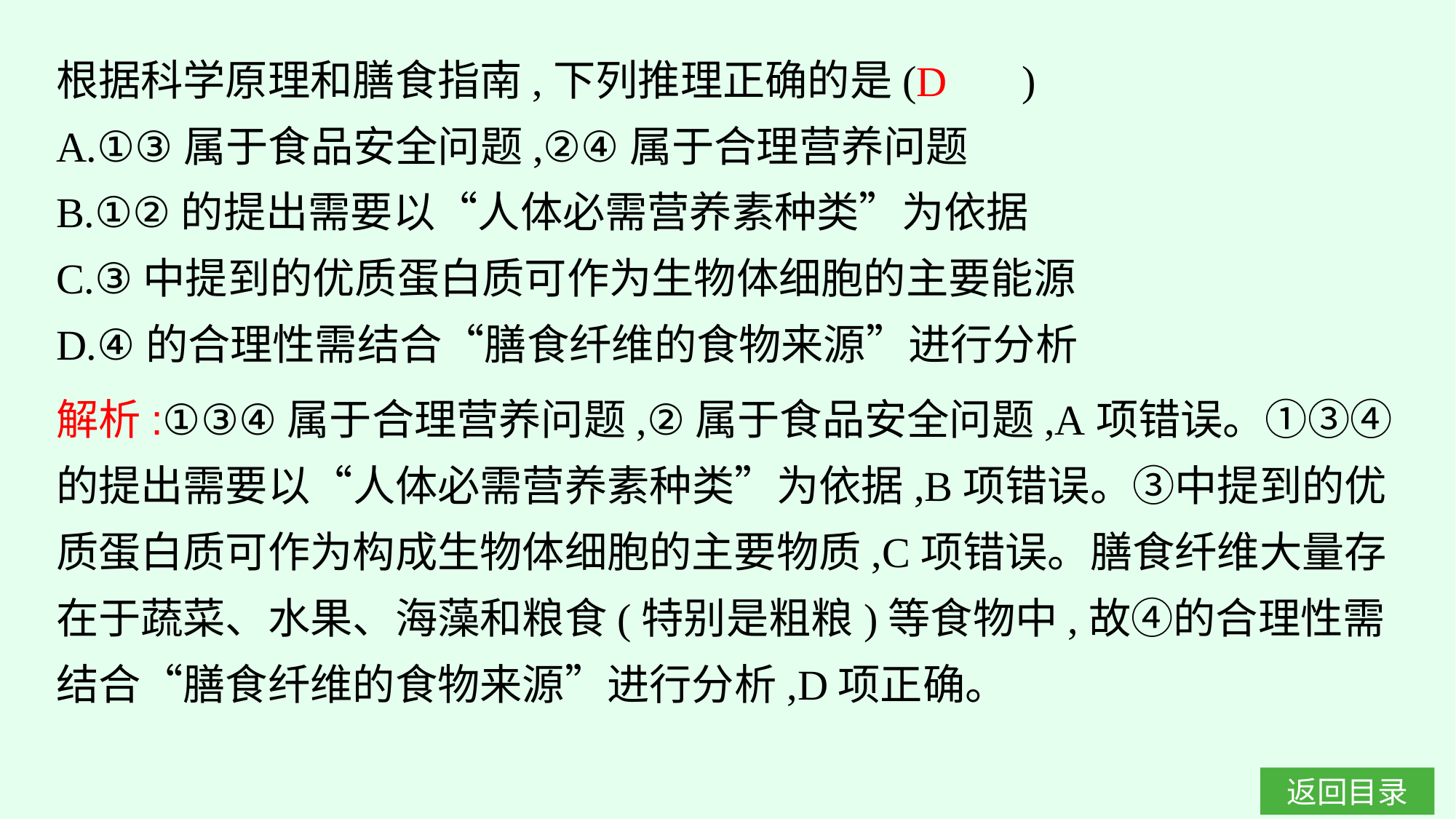

根据科学原理和膳食指南,下列推理正确的是(　　)
A.①③属于食品安全问题,②④属于合理营养问题
B.①②的提出需要以“人体必需营养素种类”为依据
C.③中提到的优质蛋白质可作为生物体细胞的主要能源
D.④的合理性需结合“膳食纤维的食物来源”进行分析
D
解析:①③④属于合理营养问题,②属于食品安全问题,A项错误。①③④的提出需要以“人体必需营养素种类”为依据,B项错误。③中提到的优质蛋白质可作为构成生物体细胞的主要物质,C项错误。膳食纤维大量存在于蔬菜、水果、海藻和粮食(特别是粗粮)等食物中,故④的合理性需结合“膳食纤维的食物来源”进行分析,D项正确。